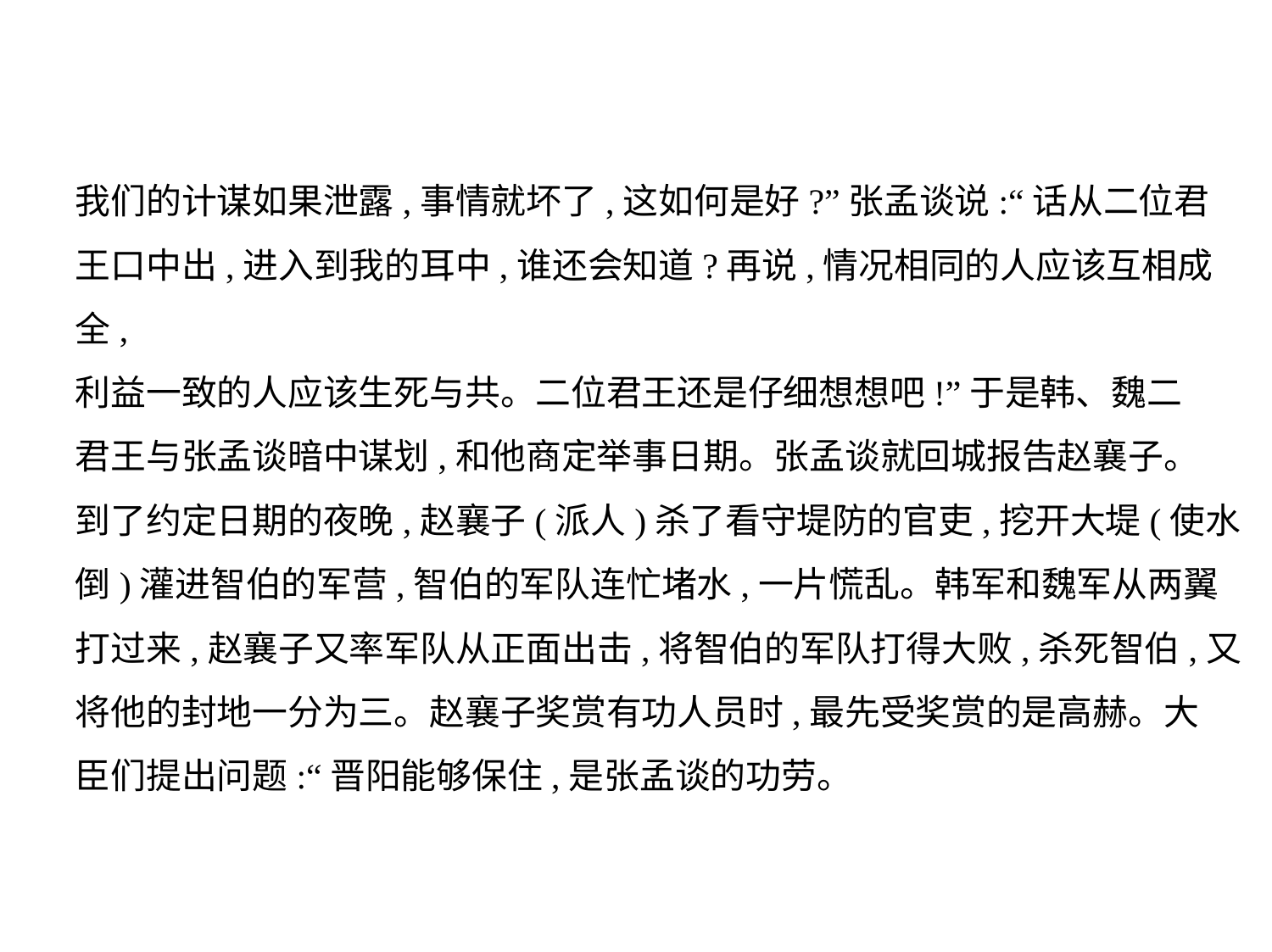

我们的计谋如果泄露,事情就坏了,这如何是好?”张孟谈说:“话从二位君
王口中出,进入到我的耳中,谁还会知道?再说,情况相同的人应该互相成全,
利益一致的人应该生死与共。二位君王还是仔细想想吧!”于是韩、魏二
君王与张孟谈暗中谋划,和他商定举事日期。张孟谈就回城报告赵襄子。
到了约定日期的夜晚,赵襄子(派人)杀了看守堤防的官吏,挖开大堤(使水
倒)灌进智伯的军营,智伯的军队连忙堵水,一片慌乱。韩军和魏军从两翼
打过来,赵襄子又率军队从正面出击,将智伯的军队打得大败,杀死智伯,又
将他的封地一分为三。赵襄子奖赏有功人员时,最先受奖赏的是高赫。大
臣们提出问题:“晋阳能够保住,是张孟谈的功劳。